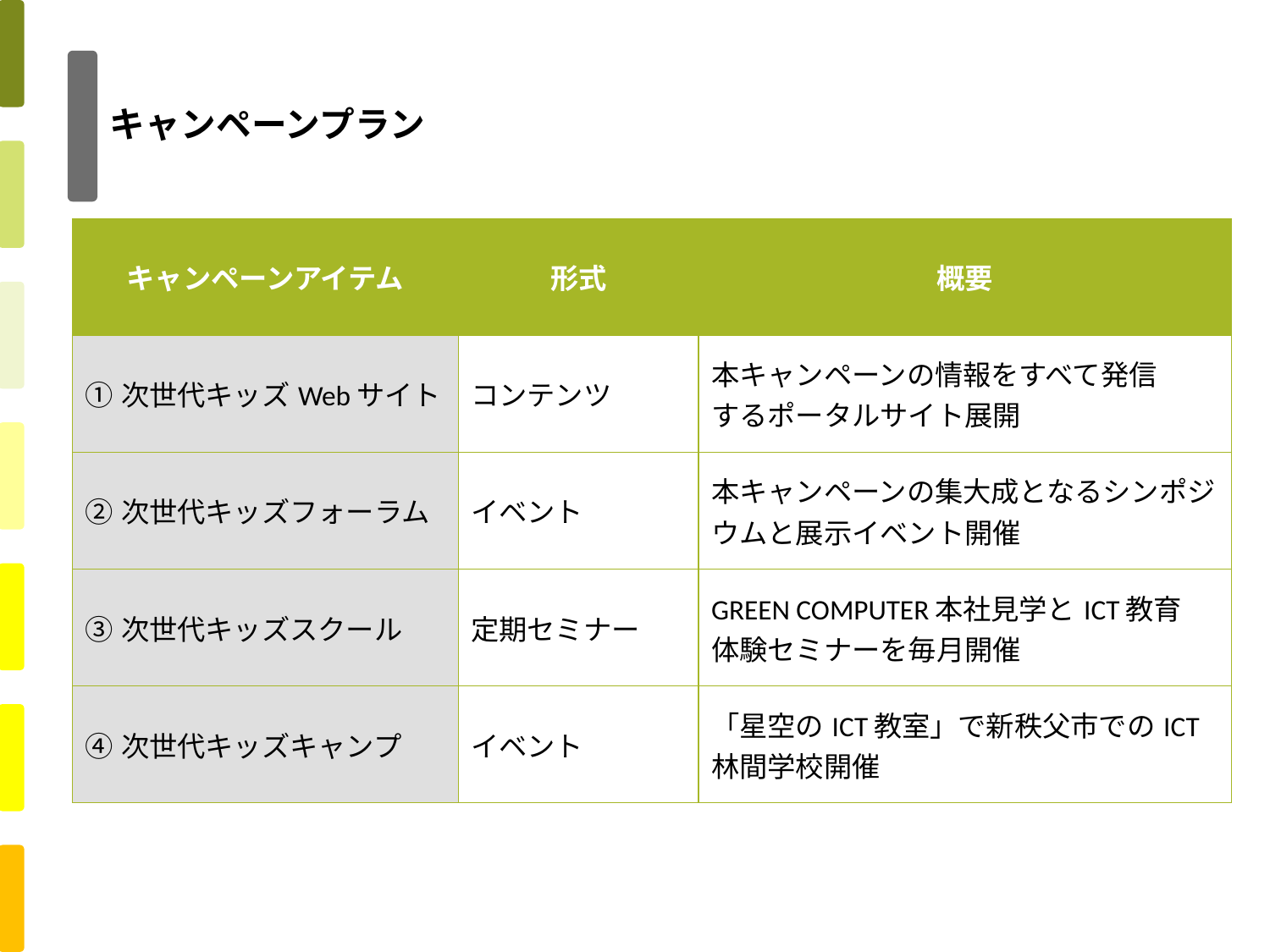

# キャンペーンプラン
| キャンペーンアイテム | 形式 | 概要 |
| --- | --- | --- |
| ①次世代キッズWebサイト | コンテンツ | 本キャンペーンの情報をすべて発信 するポータルサイト展開 |
| ②次世代キッズフォーラム | イベント | 本キャンペーンの集大成となるシンポジウムと展示イベント開催 |
| ③次世代キッズスクール | 定期セミナー | GREEN COMPUTER本社見学とICT教育 体験セミナーを毎月開催 |
| ④次世代キッズキャンプ | イベント | 「星空のICT教室」で新秩父市でのICT 林間学校開催 |